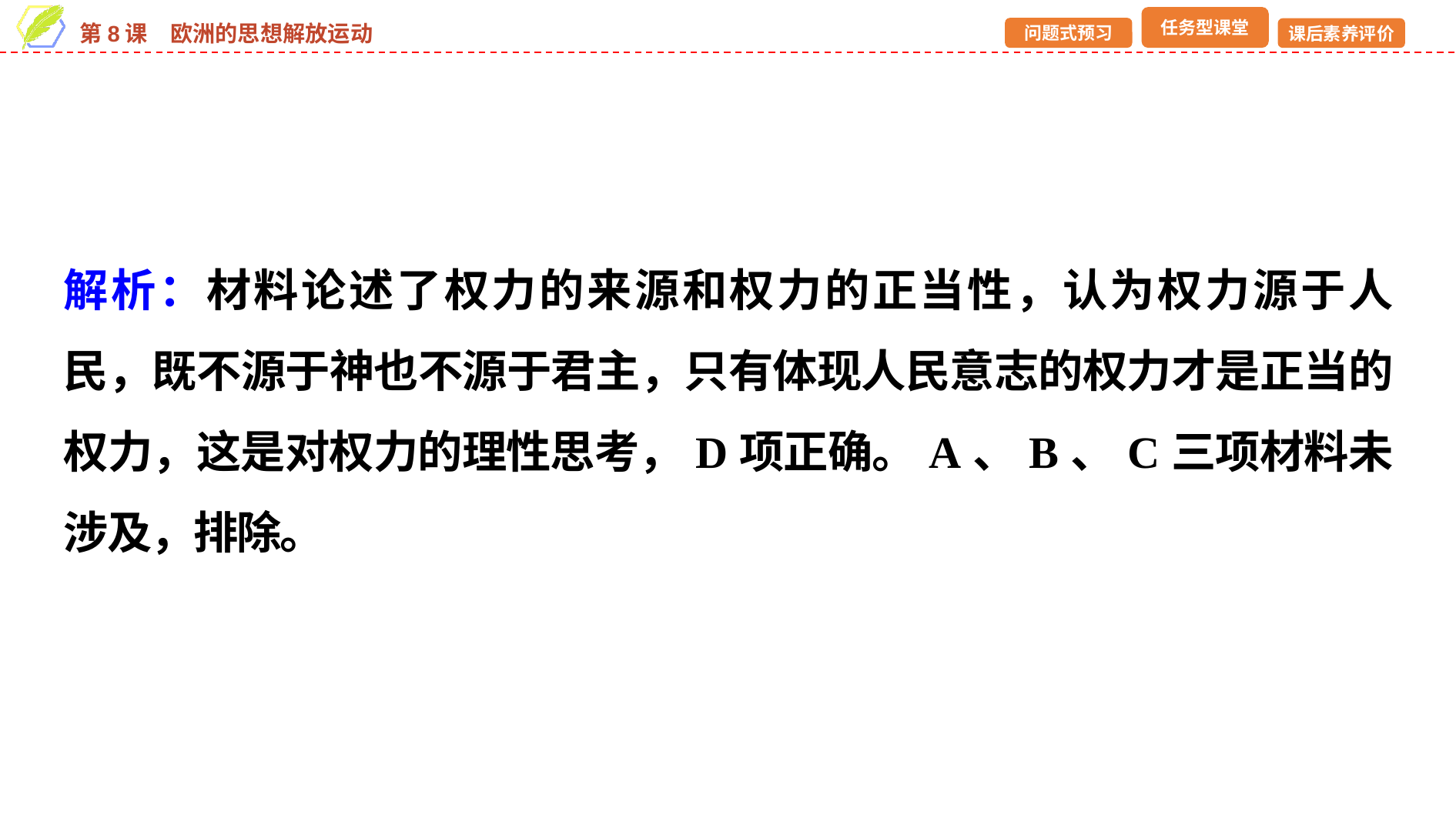

解析：材料论述了权力的来源和权力的正当性，认为权力源于人民，既不源于神也不源于君主，只有体现人民意志的权力才是正当的权力，这是对权力的理性思考，D项正确。A、B、C三项材料未涉及，排除。